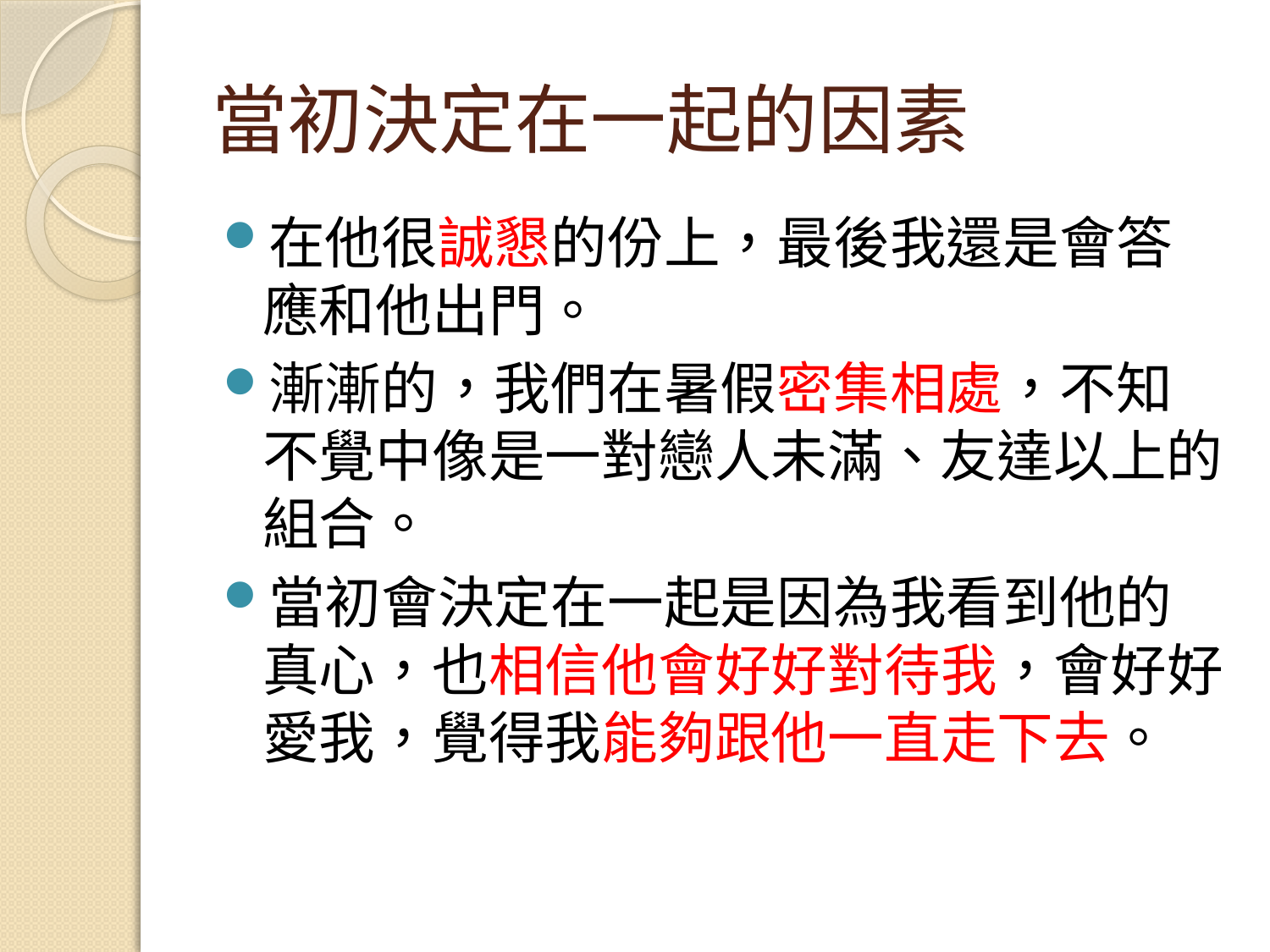

# 當初決定在一起的因素
在他很誠懇的份上，最後我還是會答應和他出門。
漸漸的，我們在暑假密集相處，不知不覺中像是一對戀人未滿、友達以上的組合。
當初會決定在一起是因為我看到他的真心，也相信他會好好對待我，會好好愛我，覺得我能夠跟他一直走下去。